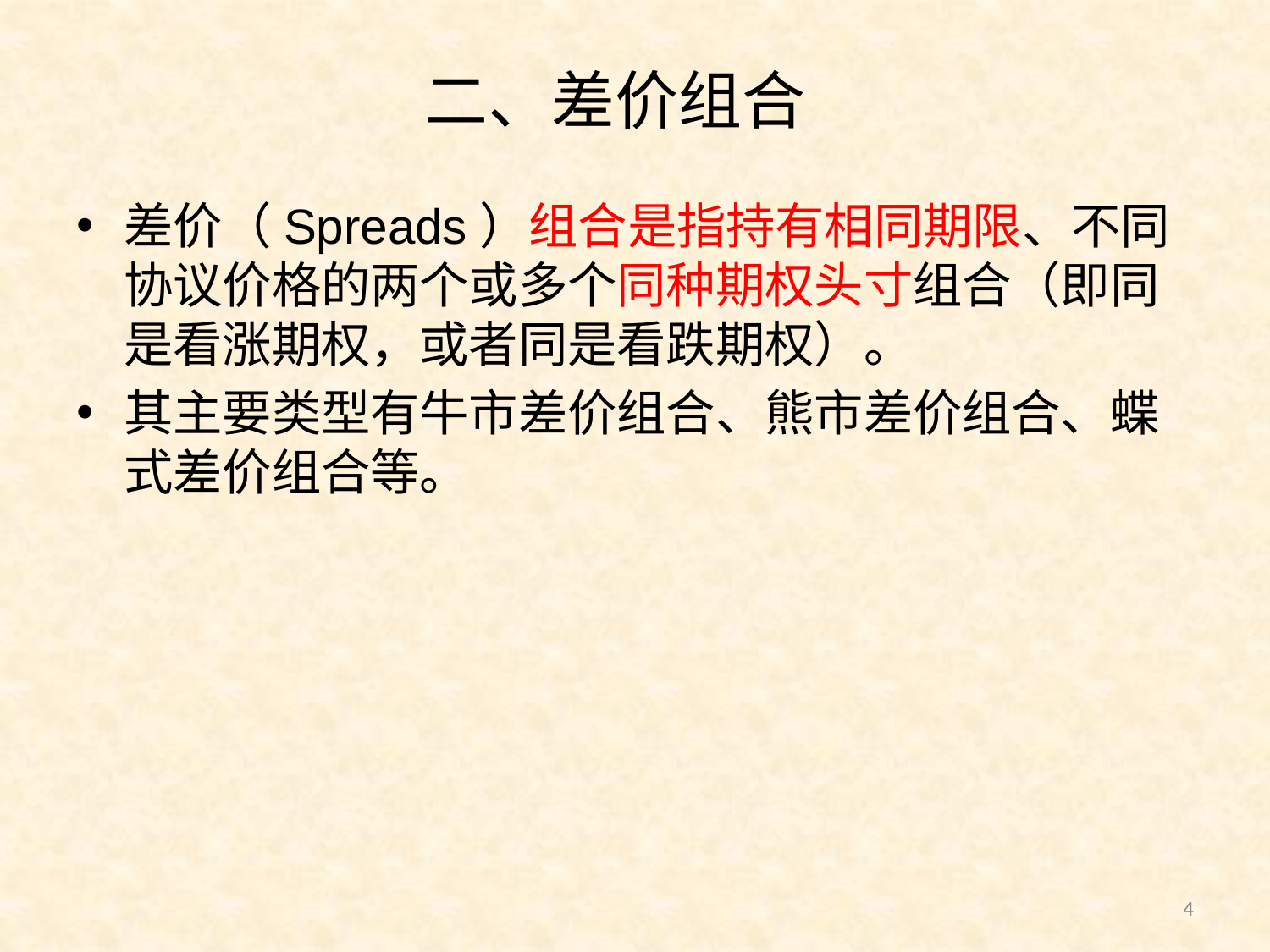

# 二、差价组合
差价（Spreads）组合是指持有相同期限、不同协议价格的两个或多个同种期权头寸组合（即同是看涨期权，或者同是看跌期权）。
其主要类型有牛市差价组合、熊市差价组合、蝶式差价组合等。
4